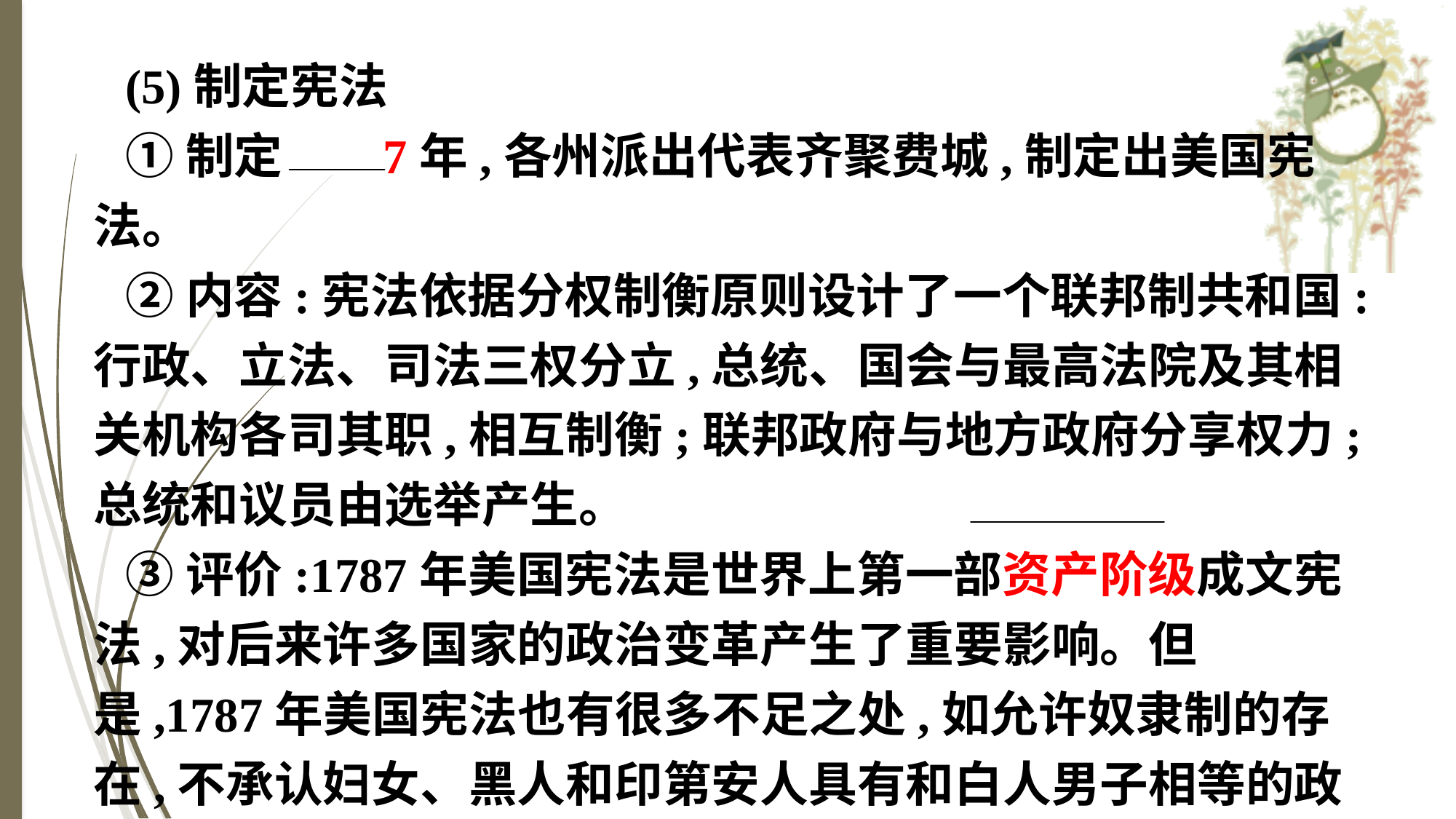

(5)制定宪法
①制定:1787年,各州派出代表齐聚费城,制定出美国宪法。
②内容:宪法依据分权制衡原则设计了一个联邦制共和国:行政、立法、司法三权分立,总统、国会与最高法院及其相关机构各司其职,相互制衡;联邦政府与地方政府分享权力;总统和议员由选举产生。
③评价:1787年美国宪法是世界上第一部资产阶级成文宪法,对后来许多国家的政治变革产生了重要影响。但是,1787年美国宪法也有很多不足之处,如允许奴隶制的存在,不承认妇女、黑人和印第安人具有和白人男子相等的政治权利。